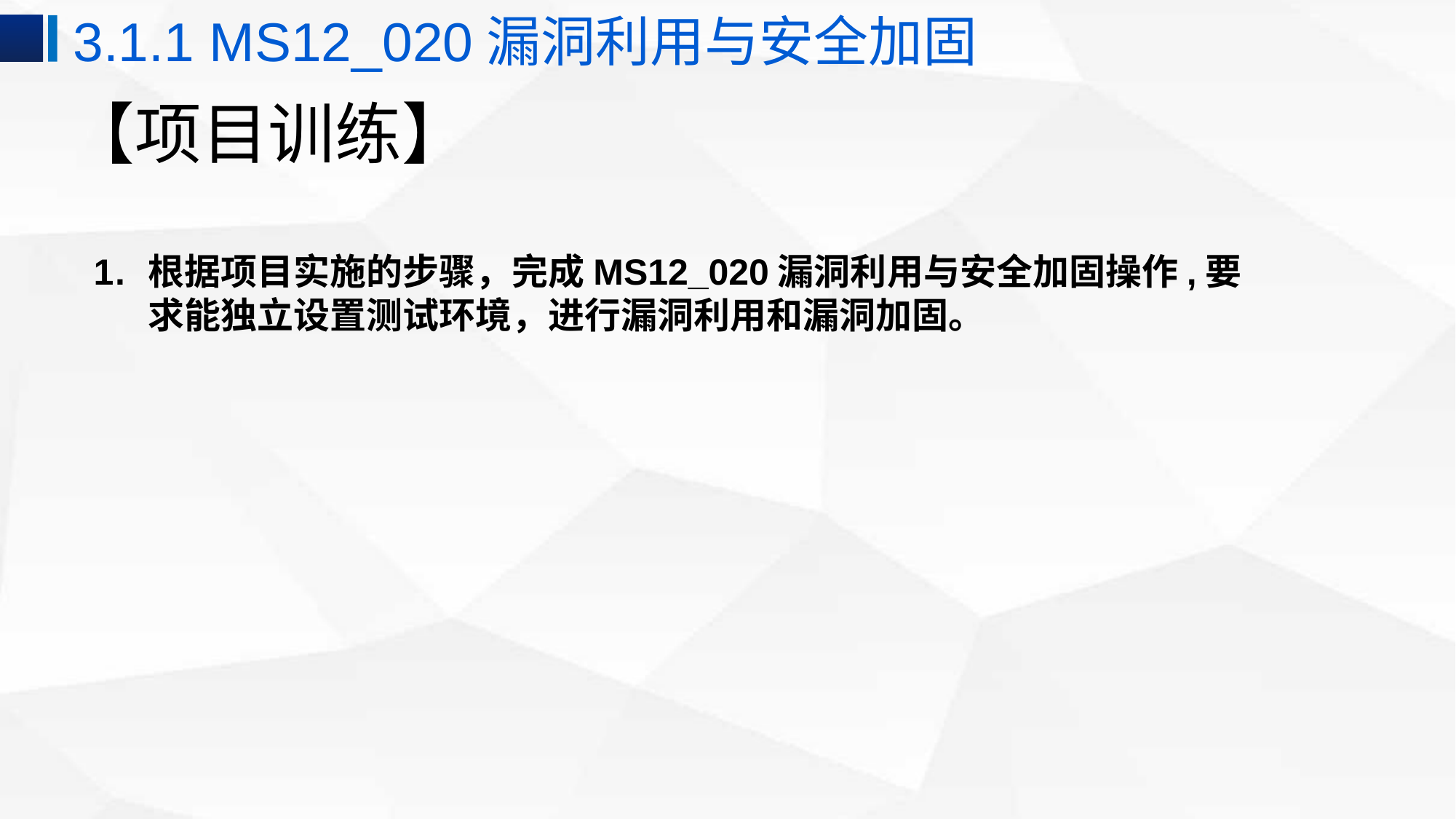

3.1.1 MS12_020漏洞利用与安全加固

# 【项目训练】
根据项目实施的步骤，完成MS12_020漏洞利用与安全加固操作,要求能独立设置测试环境，进行漏洞利用和漏洞加固。